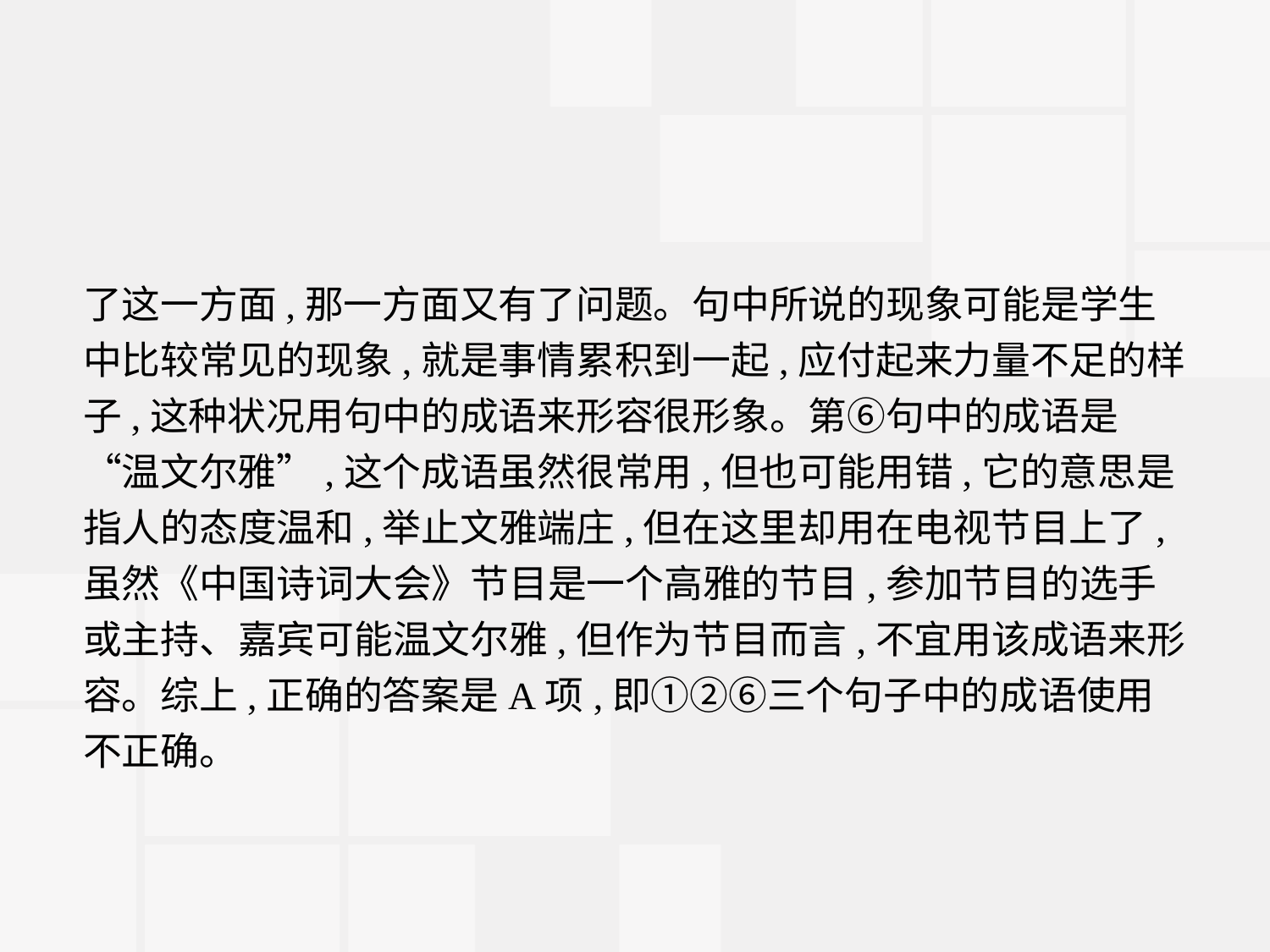

了这一方面,那一方面又有了问题。句中所说的现象可能是学生中比较常见的现象,就是事情累积到一起,应付起来力量不足的样子,这种状况用句中的成语来形容很形象。第⑥句中的成语是“温文尔雅”,这个成语虽然很常用,但也可能用错,它的意思是指人的态度温和,举止文雅端庄,但在这里却用在电视节目上了,虽然《中国诗词大会》节目是一个高雅的节目,参加节目的选手或主持、嘉宾可能温文尔雅,但作为节目而言,不宜用该成语来形容。综上,正确的答案是A项,即①②⑥三个句子中的成语使用不正确。